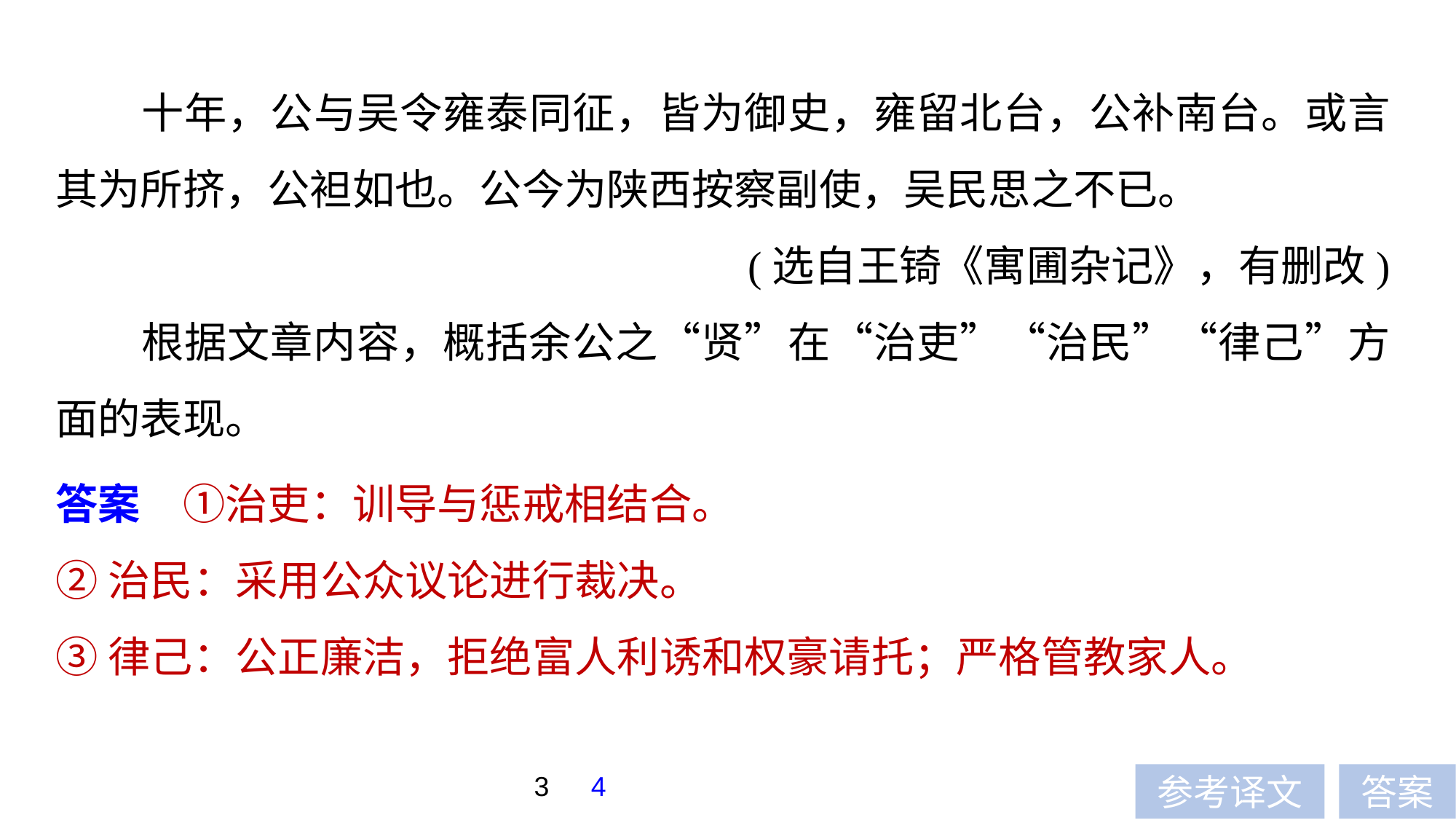

十年，公与吴令雍泰同征，皆为御史，雍留北台，公补南台。或言其为所挤，公袒如也。公今为陕西按察副使，吴民思之不已。
(选自王锜《寓圃杂记》，有删改)
根据文章内容，概括余公之“贤”在“治吏”“治民”“律己”方面的表现。
答案　①治吏：训导与惩戒相结合。
②治民：采用公众议论进行裁决。
③律己：公正廉洁，拒绝富人利诱和权豪请托；严格管教家人。
3
4
参考译文
答案